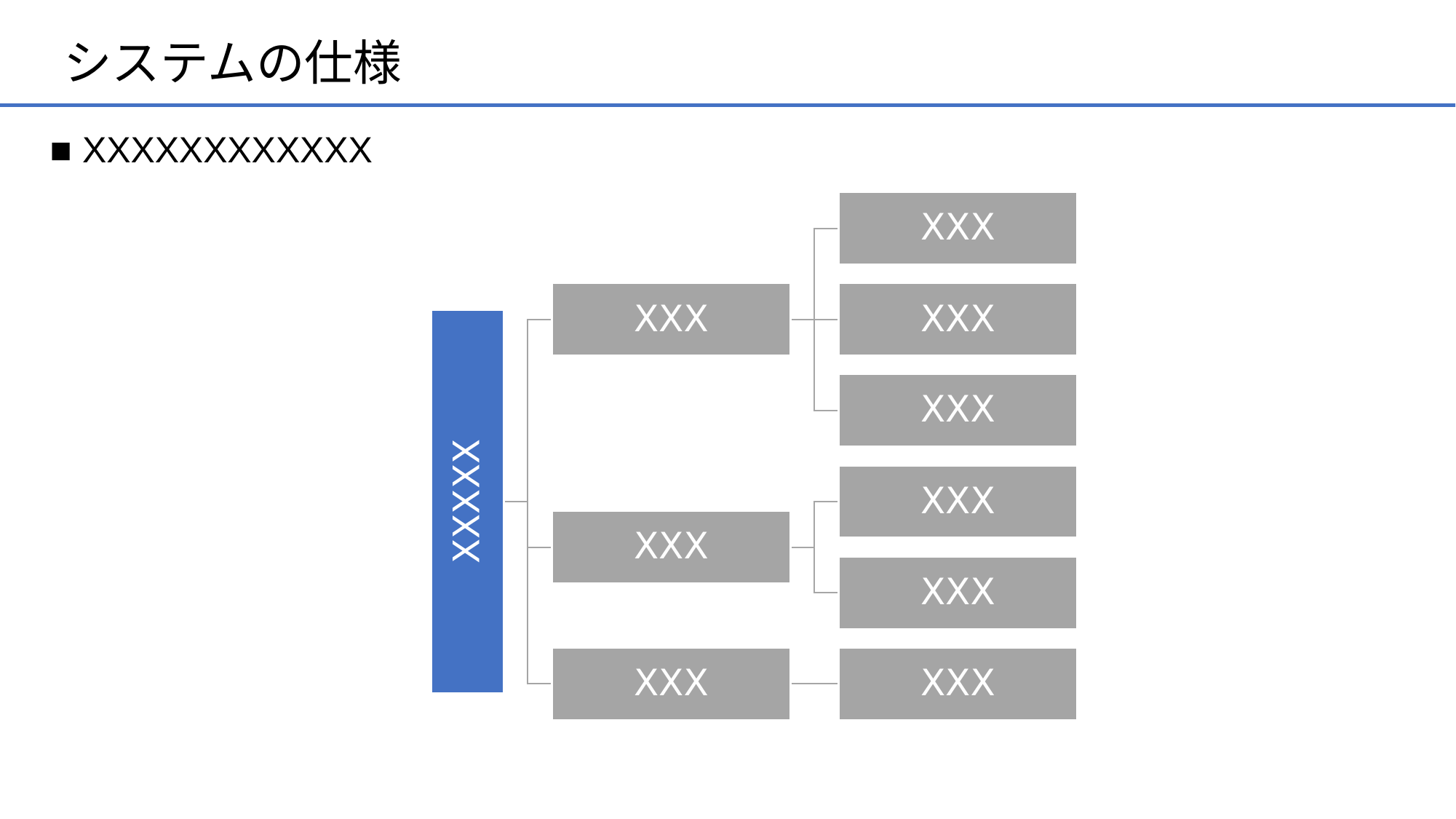

# システムの仕様
■ XXXXXXXXXXXX

XXXXX
XXX
XXX
XXX
XXX
XXX
XXX
XXX
XXX
XXX